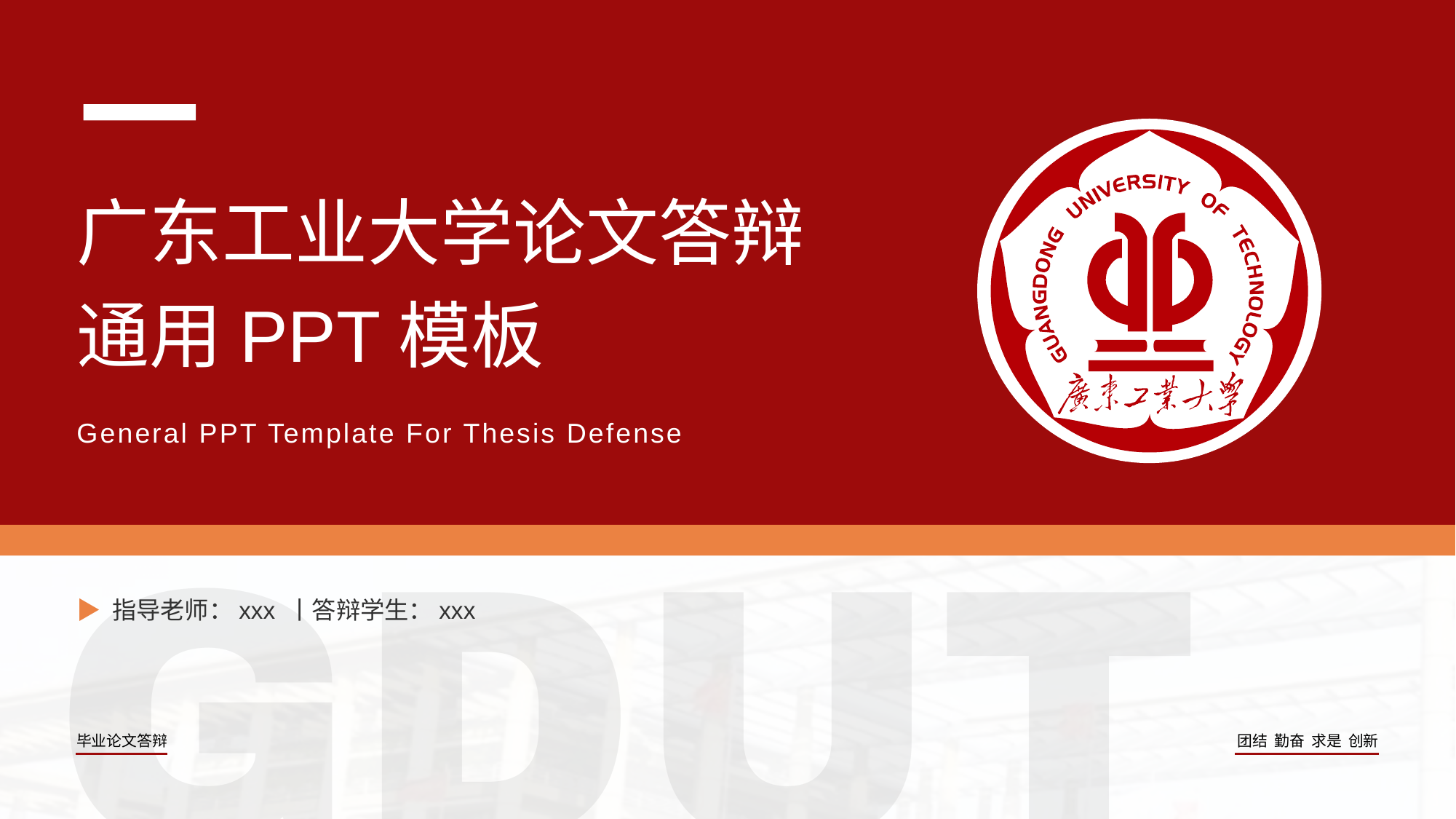

广东工业大学论文答辩
通用PPT模板
General PPT Template For Thesis Defense
▶ 指导老师：xxx 丨答辩学生：xxx